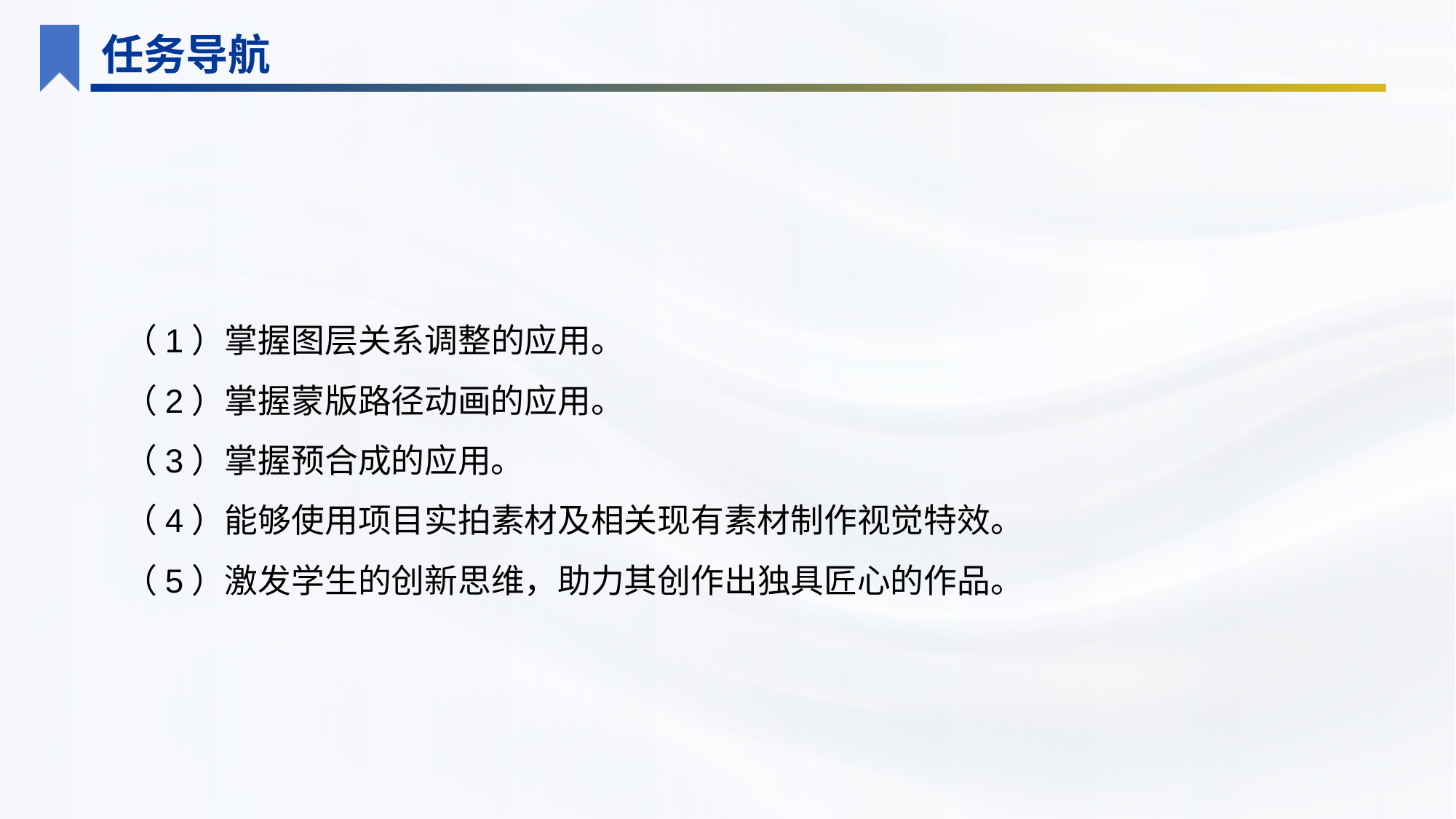

任务导航
（1）掌握图层关系调整的应用。
（2）掌握蒙版路径动画的应用。
（3）掌握预合成的应用。
（4）能够使用项目实拍素材及相关现有素材制作视觉特效。
（5）激发学生的创新思维，助力其创作出独具匠心的作品。